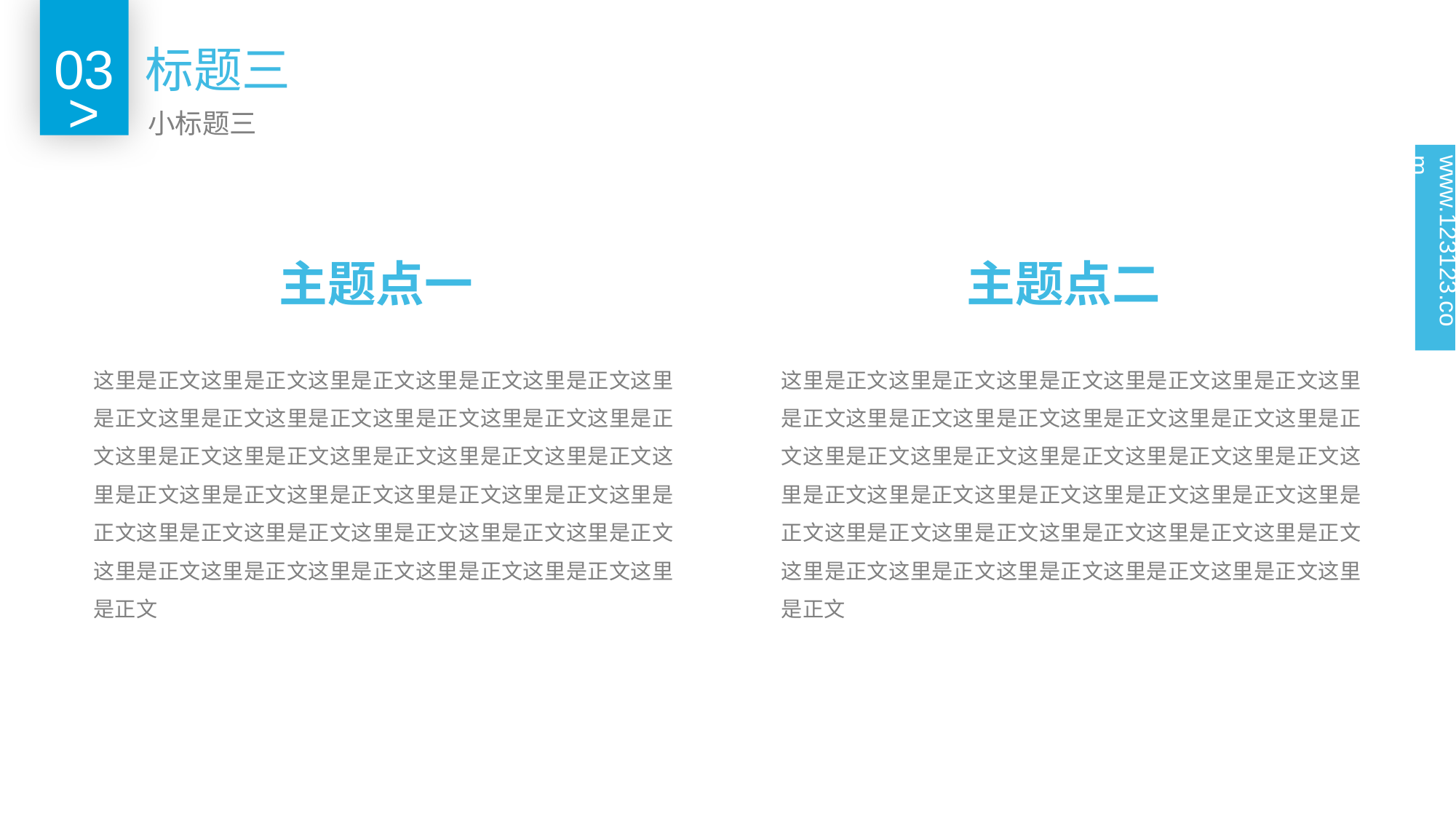

03
标题三
>
小标题三
www.123123.com
主题点一
主题点二
这里是正文这里是正文这里是正文这里是正文这里是正文这里是正文这里是正文这里是正文这里是正文这里是正文这里是正文这里是正文这里是正文这里是正文这里是正文这里是正文这里是正文这里是正文这里是正文这里是正文这里是正文这里是正文这里是正文这里是正文这里是正文这里是正文这里是正文这里是正文这里是正文这里是正文这里是正文这里是正文这里是正文
这里是正文这里是正文这里是正文这里是正文这里是正文这里是正文这里是正文这里是正文这里是正文这里是正文这里是正文这里是正文这里是正文这里是正文这里是正文这里是正文这里是正文这里是正文这里是正文这里是正文这里是正文这里是正文这里是正文这里是正文这里是正文这里是正文这里是正文这里是正文这里是正文这里是正文这里是正文这里是正文这里是正文